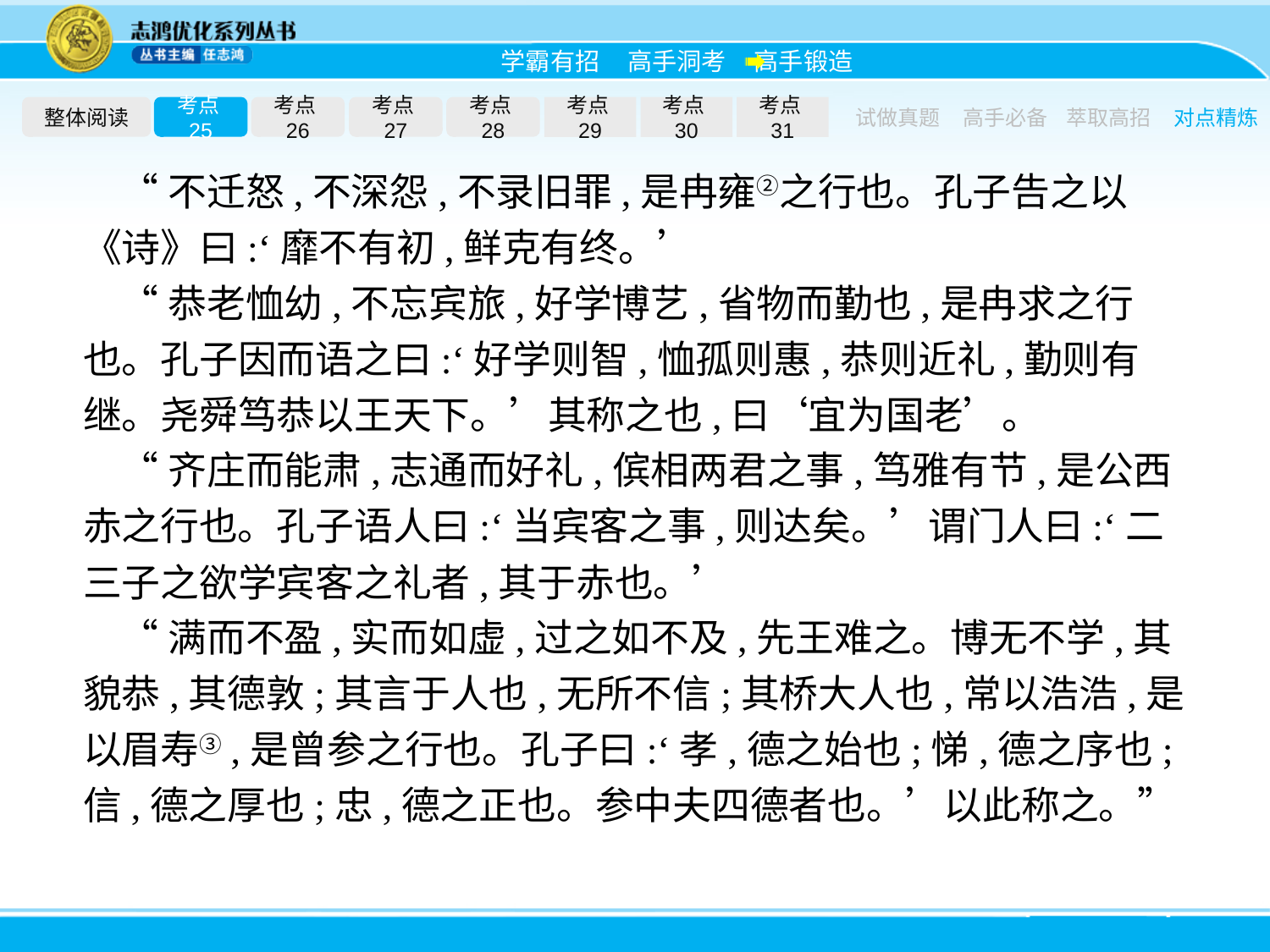

整体阅读
考点25
考点26
考点27
考点28
考点29
考点30
考点31
试做真题
高手必备
萃取高招
对点精炼
“不迁怒,不深怨,不录旧罪,是冉雍②之行也。孔子告之以《诗》曰:‘靡不有初,鲜克有终。’
“恭老恤幼,不忘宾旅,好学博艺,省物而勤也,是冉求之行也。孔子因而语之曰:‘好学则智,恤孤则惠,恭则近礼,勤则有继。尧舜笃恭以王天下。’其称之也,曰‘宜为国老’。
“齐庄而能肃,志通而好礼,傧相两君之事,笃雅有节,是公西赤之行也。孔子语人曰:‘当宾客之事,则达矣。’谓门人曰:‘二三子之欲学宾客之礼者,其于赤也。’
“满而不盈,实而如虚,过之如不及,先王难之。博无不学,其貌恭,其德敦;其言于人也,无所不信;其桥大人也,常以浩浩,是以眉寿③,是曾参之行也。孔子曰:‘孝,德之始也;悌,德之序也;信,德之厚也;忠,德之正也。参中夫四德者也。’以此称之。”